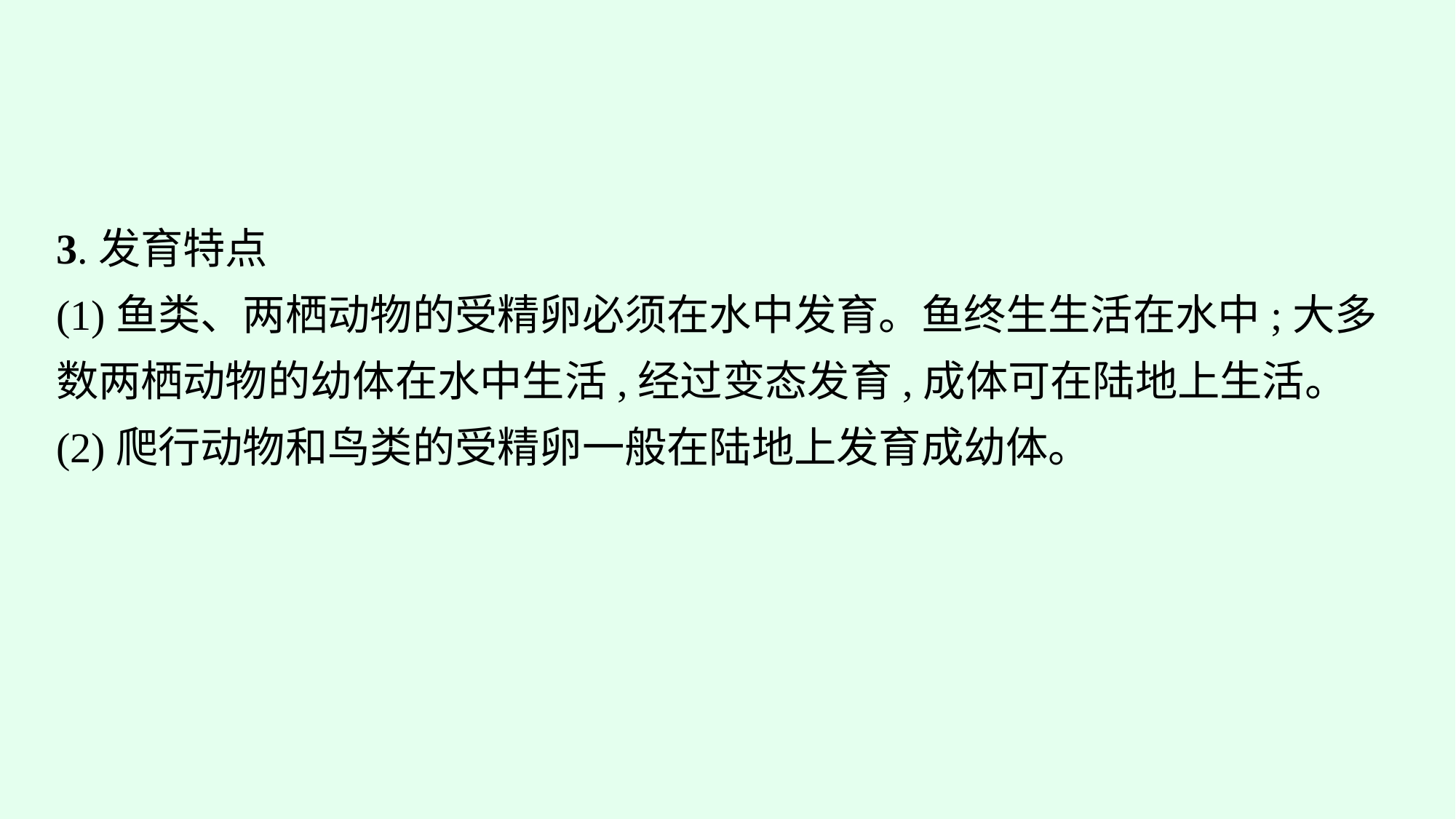

3.发育特点
(1)鱼类、两栖动物的受精卵必须在水中发育。鱼终生生活在水中;大多数两栖动物的幼体在水中生活,经过变态发育,成体可在陆地上生活。
(2)爬行动物和鸟类的受精卵一般在陆地上发育成幼体。